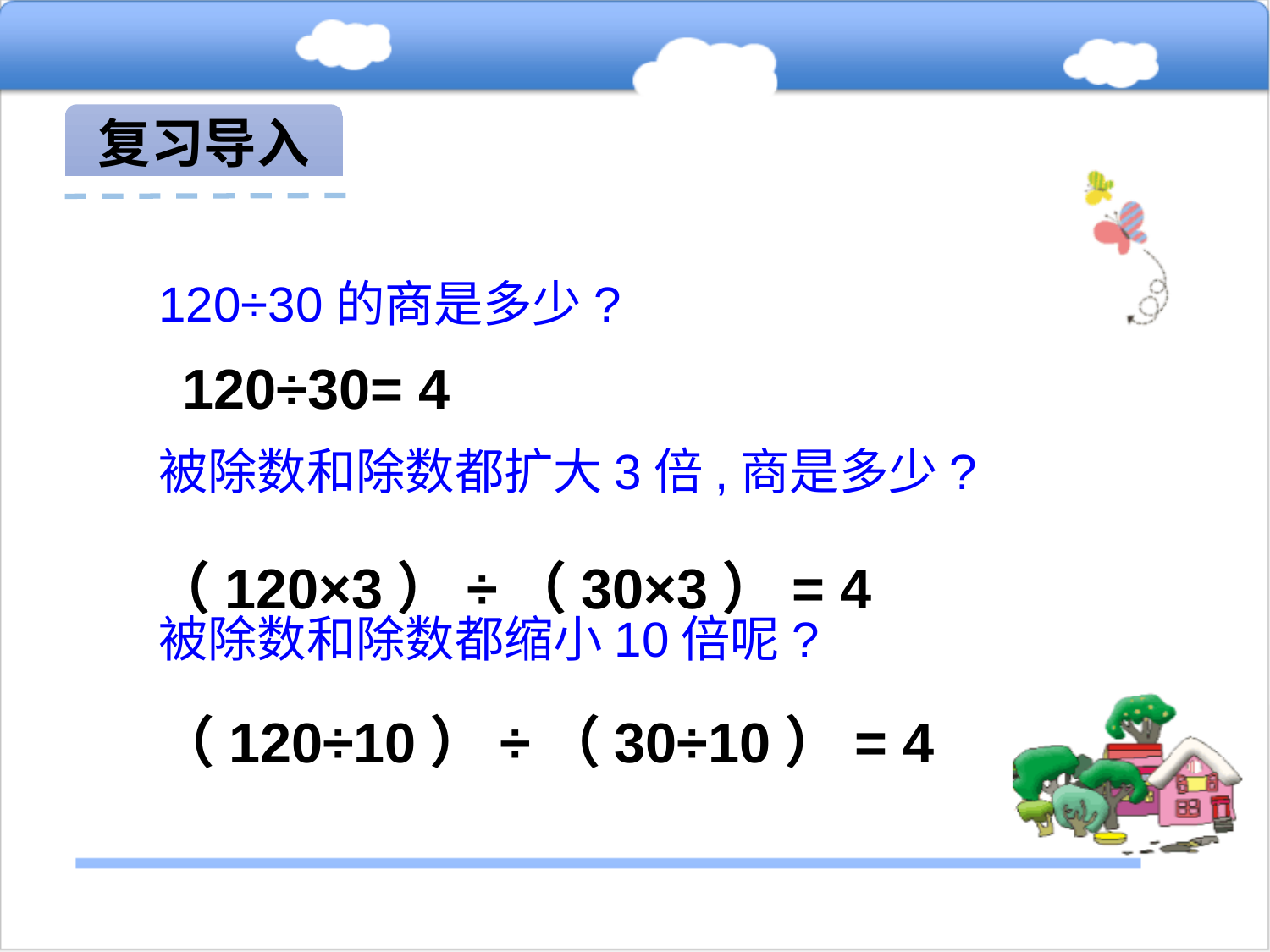

复习导入
120÷30的商是多少?

被除数和除数都扩大3倍,商是多少?

被除数和除数都缩小10倍呢?
120÷30= 4
（120×3）÷（30×3）= 4
（120÷10）÷（30÷10）= 4